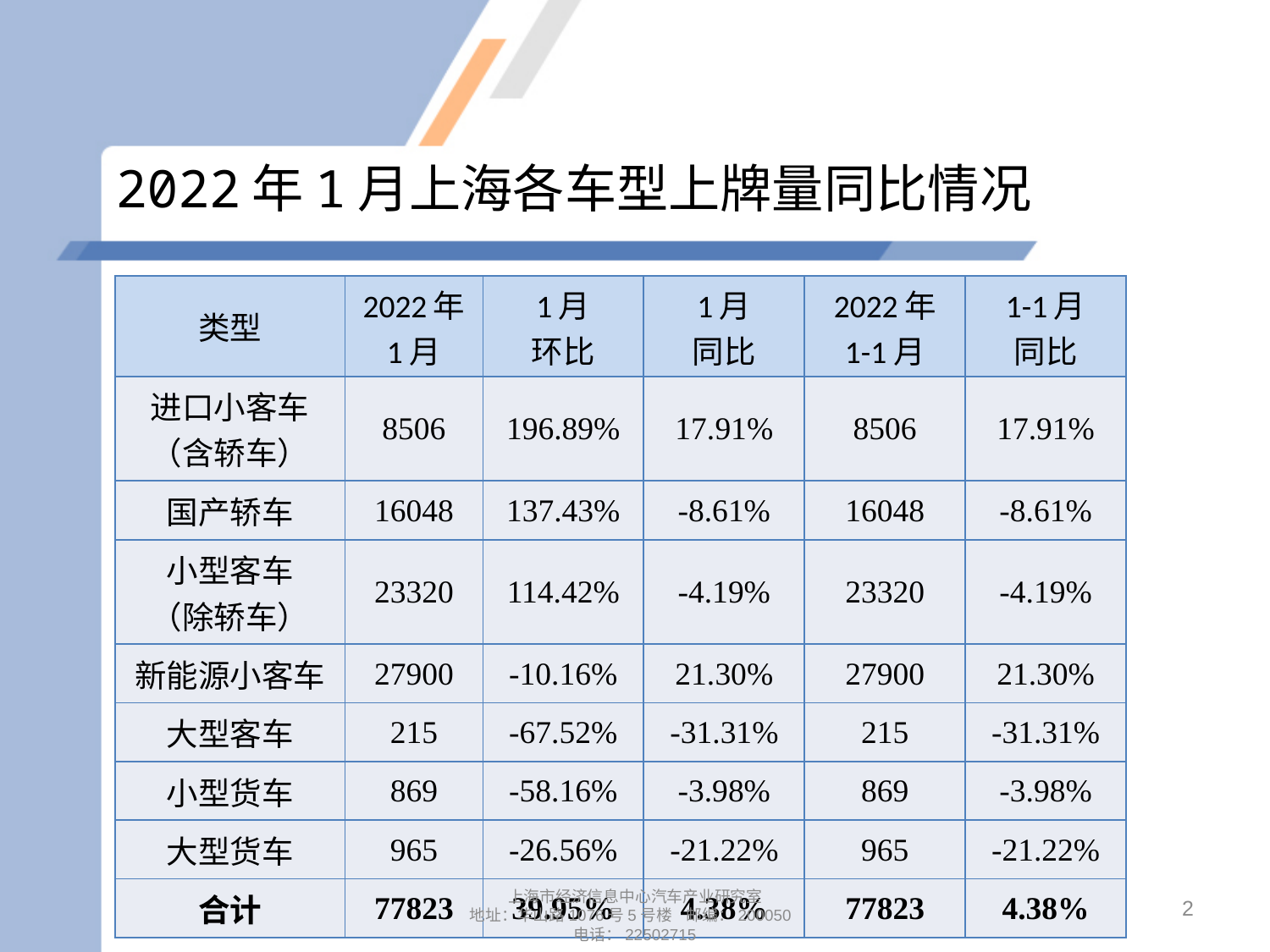

# 2022年1月上海各车型上牌量同比情况

| 类型 | 2022年 1月 | 1月 环比 | 1月 同比 | 2022年 1-1月 | 1-1月 同比 |
| --- | --- | --- | --- | --- | --- |
| 进口小客车 （含轿车） | 8506 | 196.89% | 17.91% | 8506 | 17.91% |
| 国产轿车 | 16048 | 137.43% | -8.61% | 16048 | -8.61% |
| 小型客车 （除轿车） | 23320 | 114.42% | -4.19% | 23320 | -4.19% |
| 新能源小客车 | 27900 | -10.16% | 21.30% | 27900 | 21.30% |
| 大型客车 | 215 | -67.52% | -31.31% | 215 | -31.31% |
| 小型货车 | 869 | -58.16% | -3.98% | 869 | -3.98% |
| 大型货车 | 965 | -26.56% | -21.22% | 965 | -21.22% |
| 合计 | 77823 | 39.95% | 4.38% | 77823 | 4.38% |

2
上海市经济信息中心汽车产业研究室
地址：华山路1076号5号楼    邮编：200050
电话：22502715